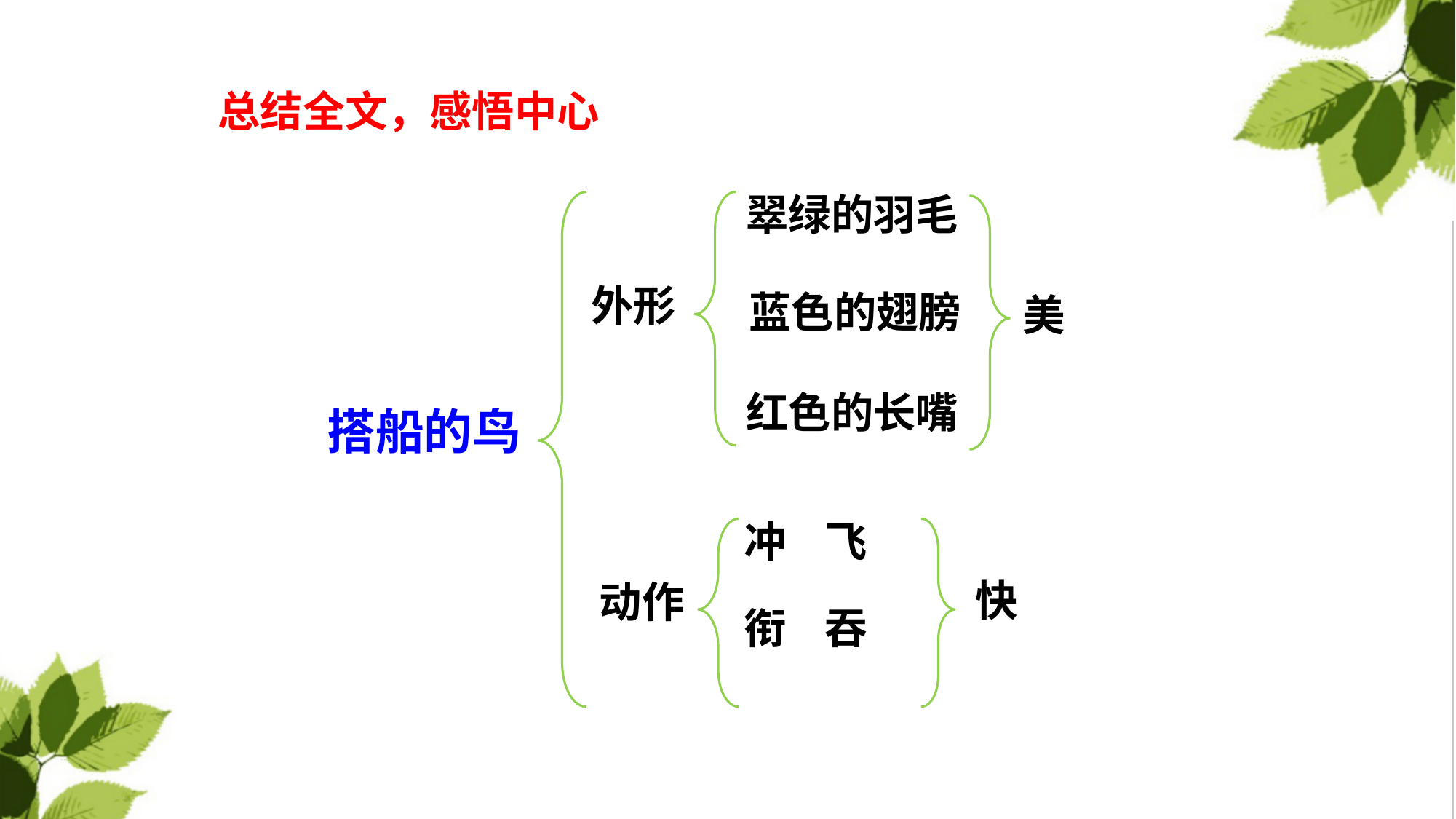

总结全文，感悟中心
翠绿的羽毛

外形
蓝色的翅膀
美
红色的长嘴
搭船的鸟
冲    飞
衔    吞

快
动作